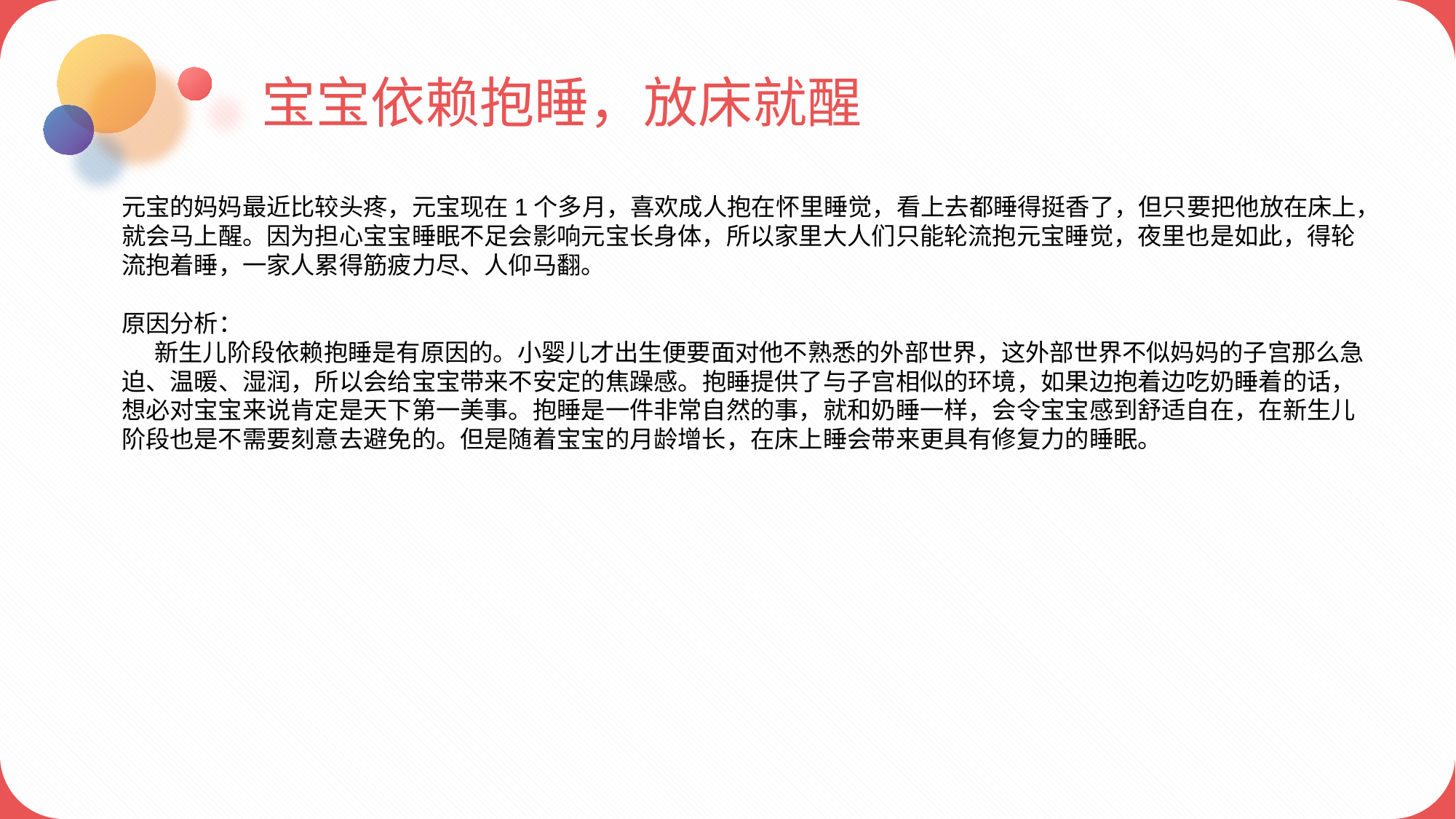

宝宝依赖抱睡，放床就醒
元宝的妈妈最近比较头疼，元宝现在1个多月，喜欢成人抱在怀里睡觉，看上去都睡得挺香了，但只要把他放在床上，就会马上醒。因为担心宝宝睡眠不足会影响元宝长身体，所以家里大人们只能轮流抱元宝睡觉，夜里也是如此，得轮流抱着睡，一家人累得筋疲力尽、人仰马翻。

原因分析：
     新生儿阶段依赖抱睡是有原因的。小婴儿才出生便要面对他不熟悉的外部世界，这外部世界不似妈妈的子宫那么急迫、温暖、湿润，所以会给宝宝带来不安定的焦躁感。抱睡提供了与子宫相似的环境，如果边抱着边吃奶睡着的话，想必对宝宝来说肯定是天下第一美事。抱睡是一件非常自然的事，就和奶睡一样，会令宝宝感到舒适自在，在新生儿阶段也是不需要刻意去避免的。但是随着宝宝的月龄增长，在床上睡会带来更具有修复力的睡眠。